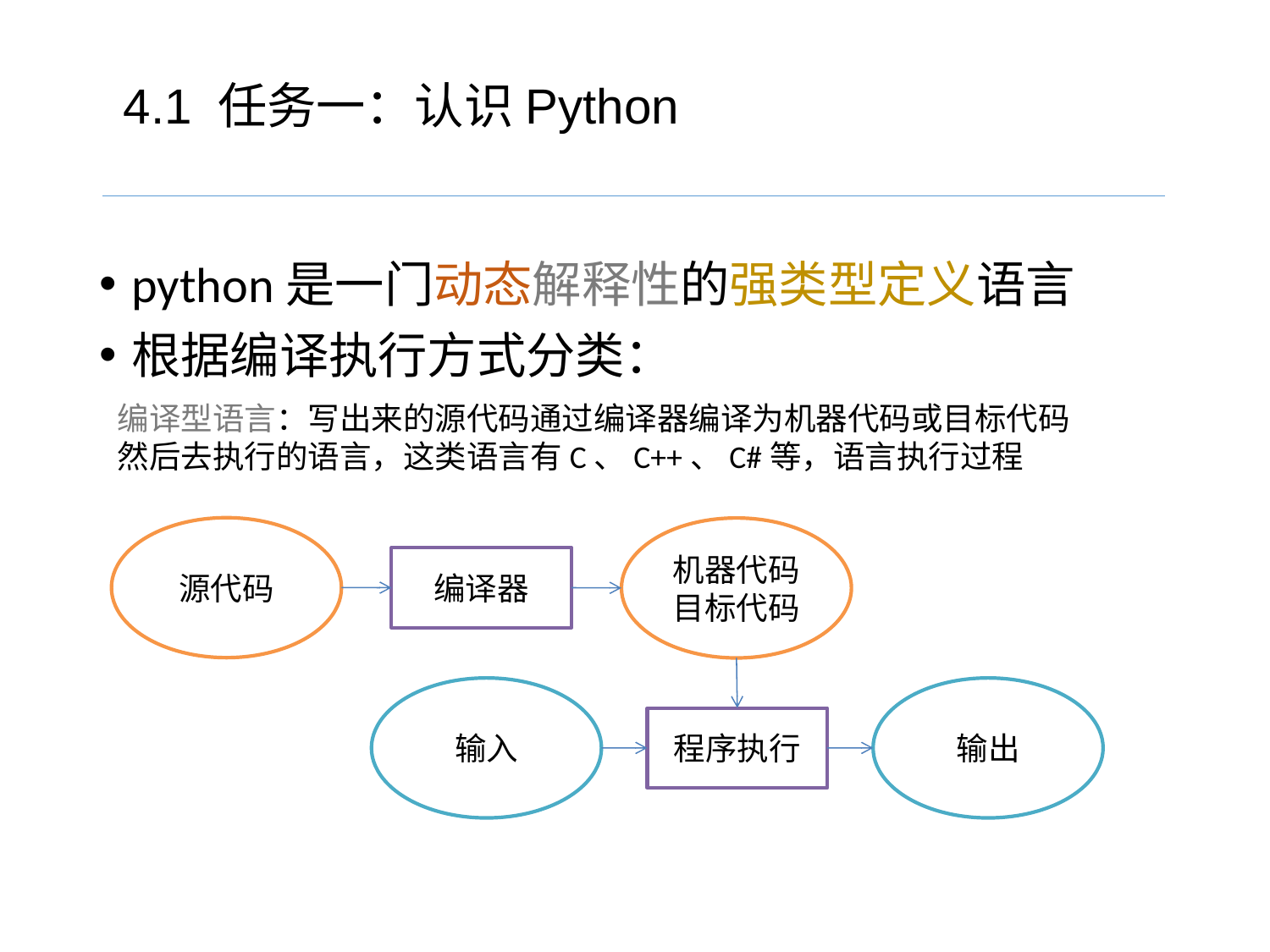

# 4.1 任务一：认识Python
python是一门动态解释性的强类型定义语言
根据编译执行方式分类：

编译型语言：写出来的源代码通过编译器编译为机器代码或目标代码然后去执行的语言，这类语言有C、C++、C#等，语言执行过程
源代码
机器代码
目标代码
编译器
输入
输出
程序执行